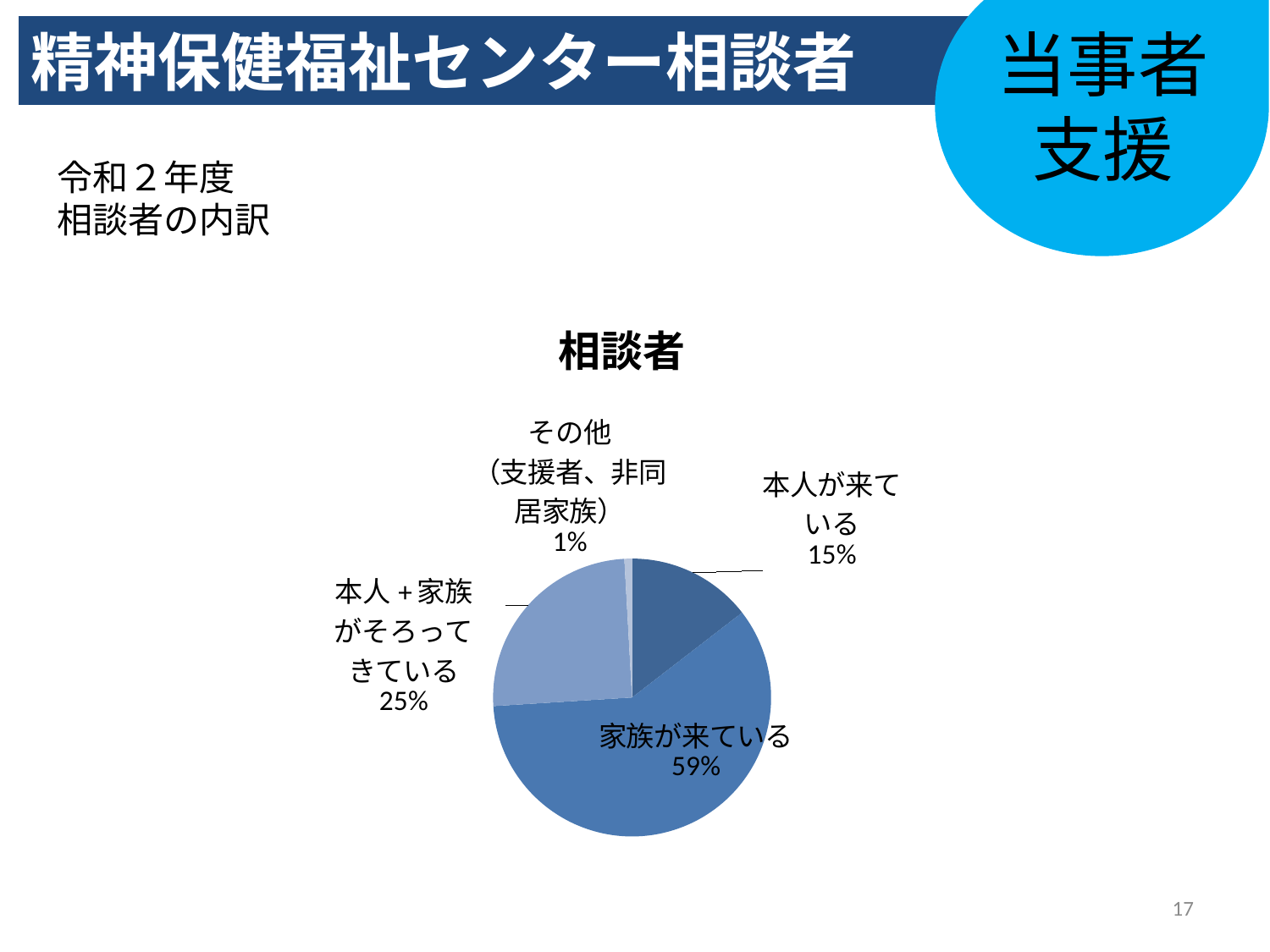

当事者
支援
精神保健福祉センター相談者
# 令和２年度 相談者の内訳

### Chart: 相談者

| Category |  |  |
|---|---|---|
| 本人が来ている | 33.0 | 0.14537444933920704 |
| 家族が来ている | 135.0 | 0.5947136563876652 |
| 本人+家族がそろってきている | 57.0 | 0.2511013215859031 |
| その他（支援者） | 2.0 | 0.00881057268722467 |

### Chart

| Category |
|---|
17